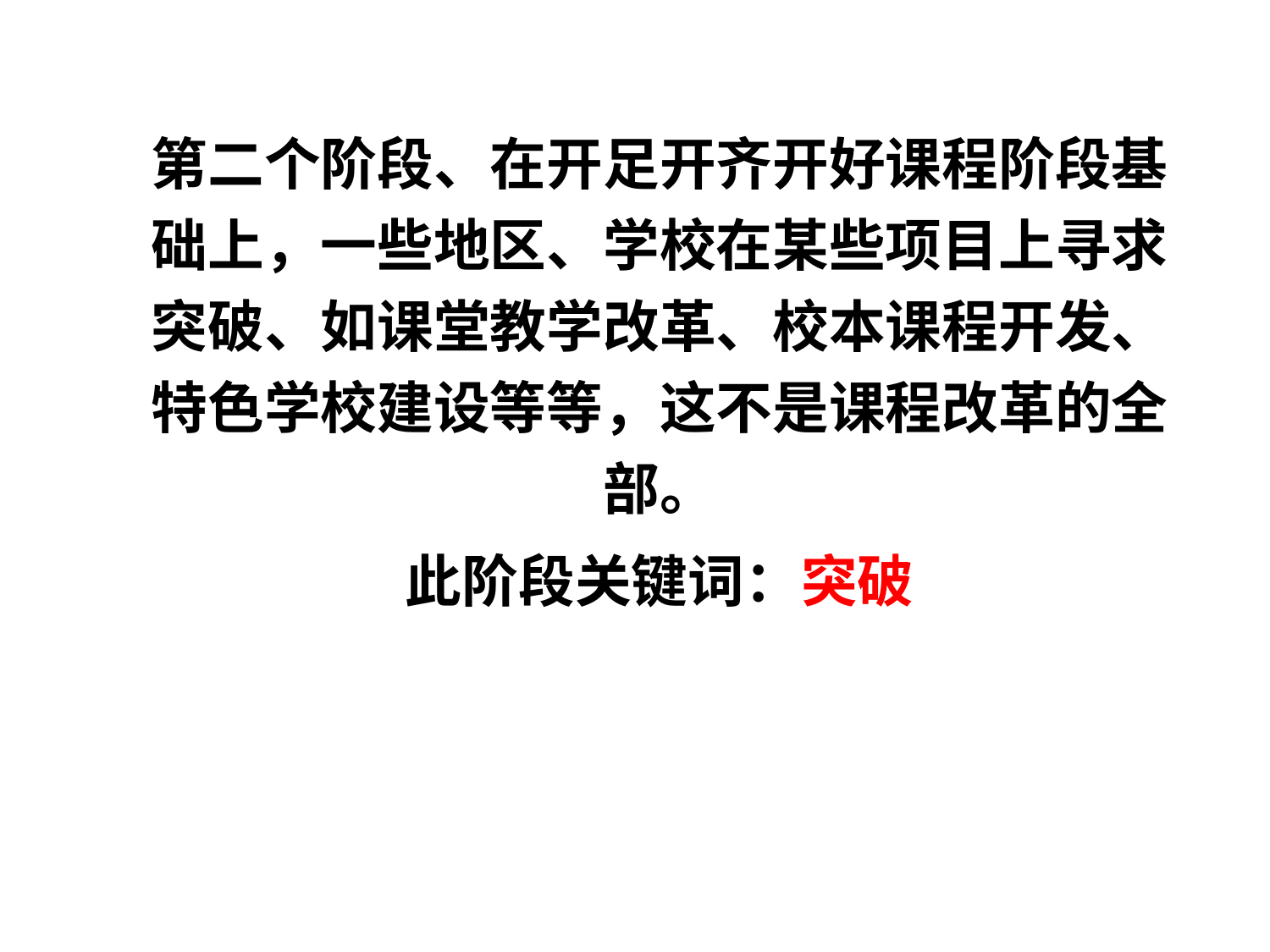

第二个阶段、在开足开齐开好课程阶段基础上，一些地区、学校在某些项目上寻求突破、如课堂教学改革、校本课程开发、特色学校建设等等，这不是课程改革的全部。
此阶段关键词：突破